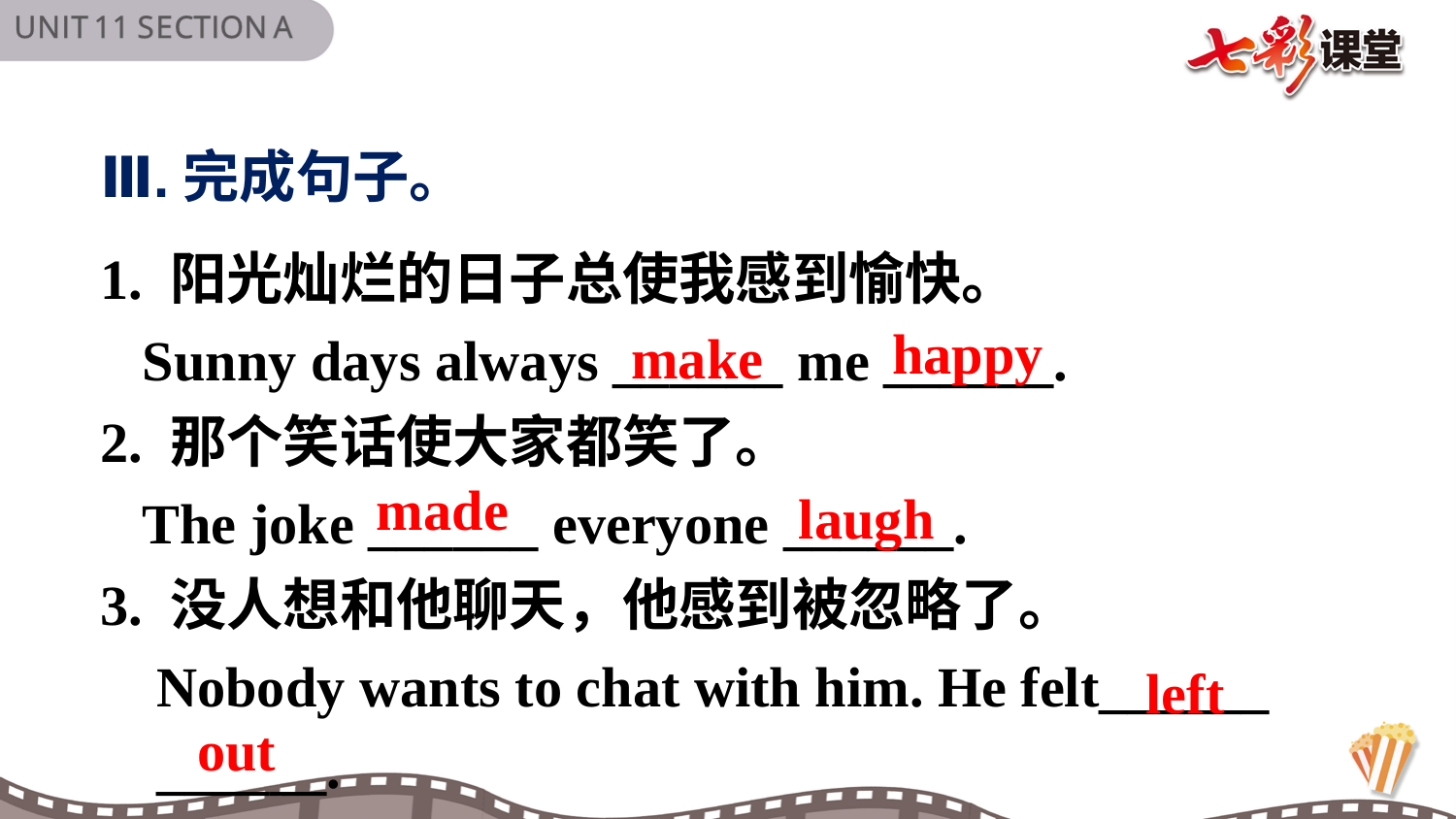

Ⅲ.完成句子。
1. 阳光灿烂的日子总使我感到愉快。
   Sunny days always ______ me ______.
2. 那个笑话使大家都笑了。
   The joke ______ everyone ______.
3. 没人想和他聊天，他感到被忽略了。
    Nobody wants to chat with him. He felt______
    ______.
happy
 make
made
laugh
left
out